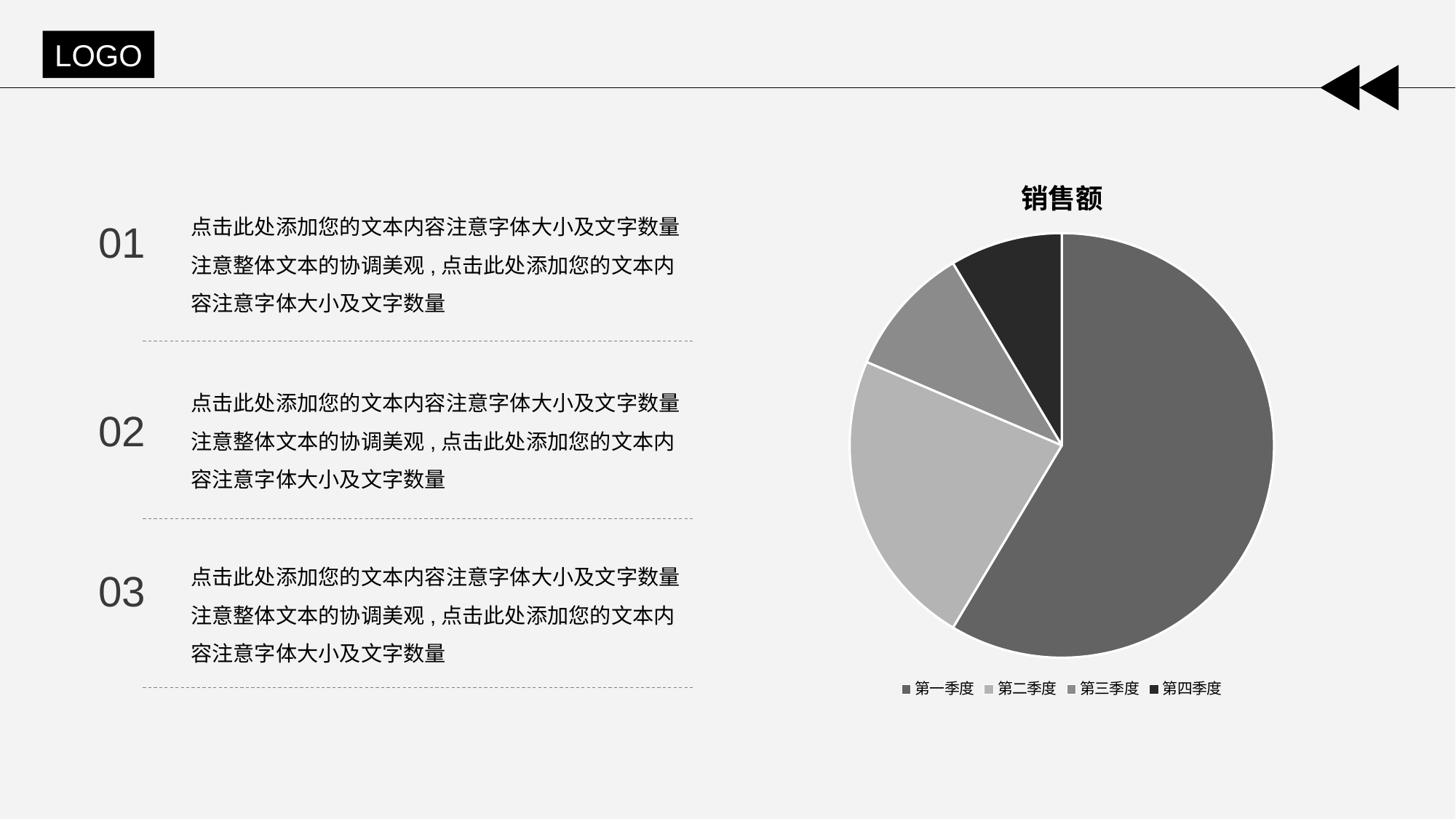

LOGO

### Chart:

| Category | 销售额 |
|---|---|
| 第一季度 | 8.2 |
| 第二季度 | 3.2 |
| 第三季度 | 1.4 |
| 第四季度 | 1.2 |
点击此处添加您的文本内容注意字体大小及文字数量注意整体文本的协调美观,点击此处添加您的文本内容注意字体大小及文字数量

01
点击此处添加您的文本内容注意字体大小及文字数量注意整体文本的协调美观,点击此处添加您的文本内容注意字体大小及文字数量

02
点击此处添加您的文本内容注意字体大小及文字数量注意整体文本的协调美观,点击此处添加您的文本内容注意字体大小及文字数量

03